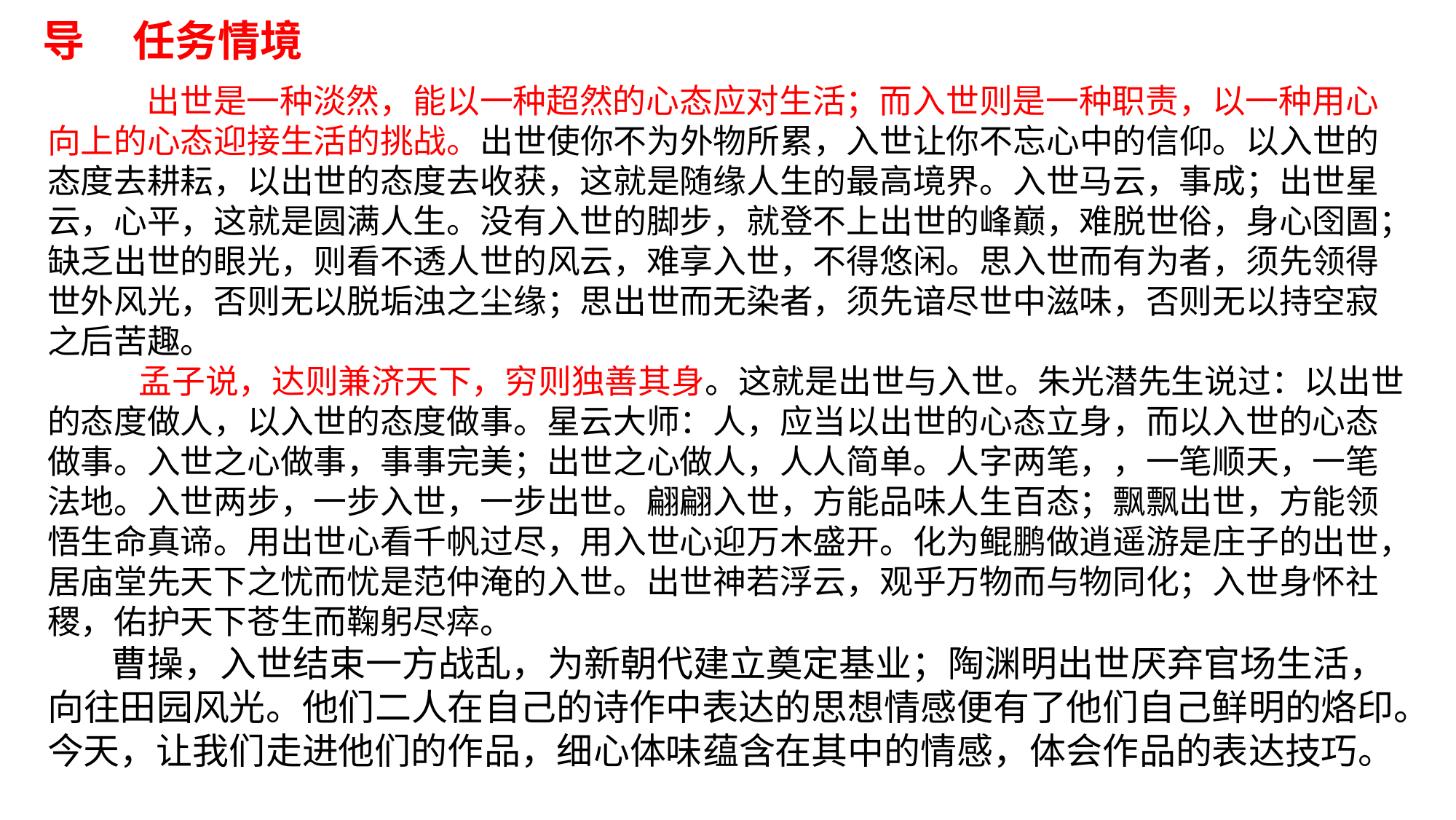

导     任务情境
           出世是一种淡然，能以一种超然的心态应对生活；而入世则是一种职责，以一种用心向上的心态迎接生活的挑战。出世使你不为外物所累，入世让你不忘心中的信仰。以入世的态度去耕耘，以出世的态度去收获，这就是随缘人生的最高境界。入世马云，事成；出世星云，心平，这就是圆满人生。没有入世的脚步，就登不上出世的峰巅，难脱世俗，身心囹圄；缺乏出世的眼光，则看不透人世的风云，难享入世，不得悠闲。思入世而有为者，须先领得世外风光，否则无以脱垢浊之尘缘；思出世而无染者，须先谙尽世中滋味，否则无以持空寂之后苦趣。
         孟子说，达则兼济天下，穷则独善其身。这就是出世与入世。朱光潜先生说过：以出世的态度做人，以入世的态度做事。星云大师：人，应当以出世的心态立身，而以入世的心态做事。入世之心做事，事事完美；出世之心做人，人人简单。人字两笔，，一笔顺天，一笔法地。入世两步，一步入世，一步出世。翩翩入世，方能品味人生百态；飘飘出世，方能领悟生命真谛。用出世心看千帆过尽，用入世心迎万木盛开。化为鲲鹏做逍遥游是庄子的出世，居庙堂先天下之忧而忧是范仲淹的入世。出世神若浮云，观乎万物而与物同化；入世身怀社稷，佑护天下苍生而鞠躬尽瘁。
      曹操，入世结束一方战乱，为新朝代建立奠定基业；陶渊明出世厌弃官场生活，向往田园风光。他们二人在自己的诗作中表达的思想情感便有了他们自己鲜明的烙印。今天，让我们走进他们的作品，细心体味蕴含在其中的情感，体会作品的表达技巧。